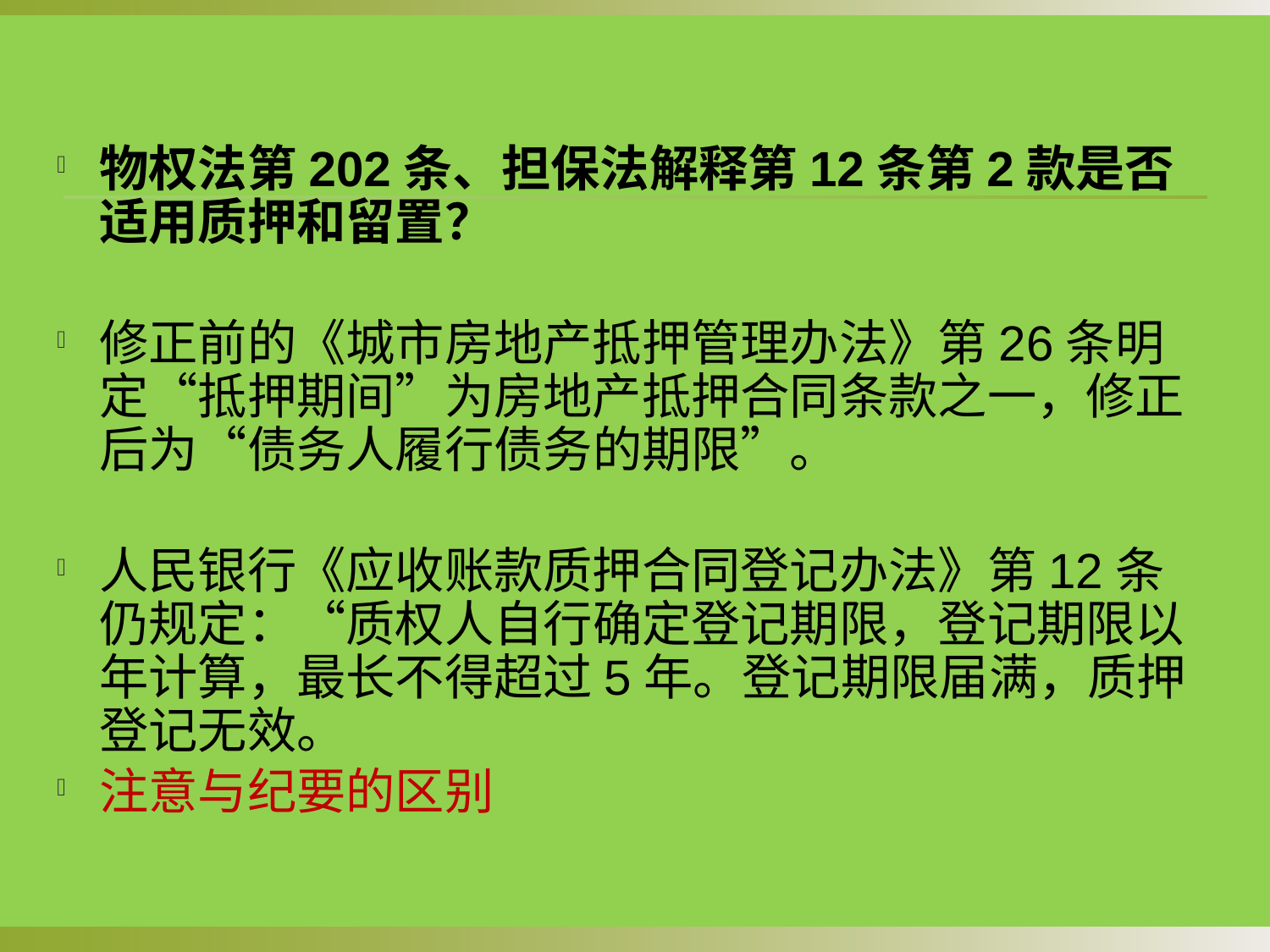

物权法第202条、担保法解释第12条第2款是否适用质押和留置？

修正前的《城市房地产抵押管理办法》第26条明定“抵押期间”为房地产抵押合同条款之一，修正后为“债务人履行债务的期限”。

人民银行《应收账款质押合同登记办法》第12条仍规定：“质权人自行确定登记期限，登记期限以年计算，最长不得超过5年。登记期限届满，质押登记无效。
注意与纪要的区别